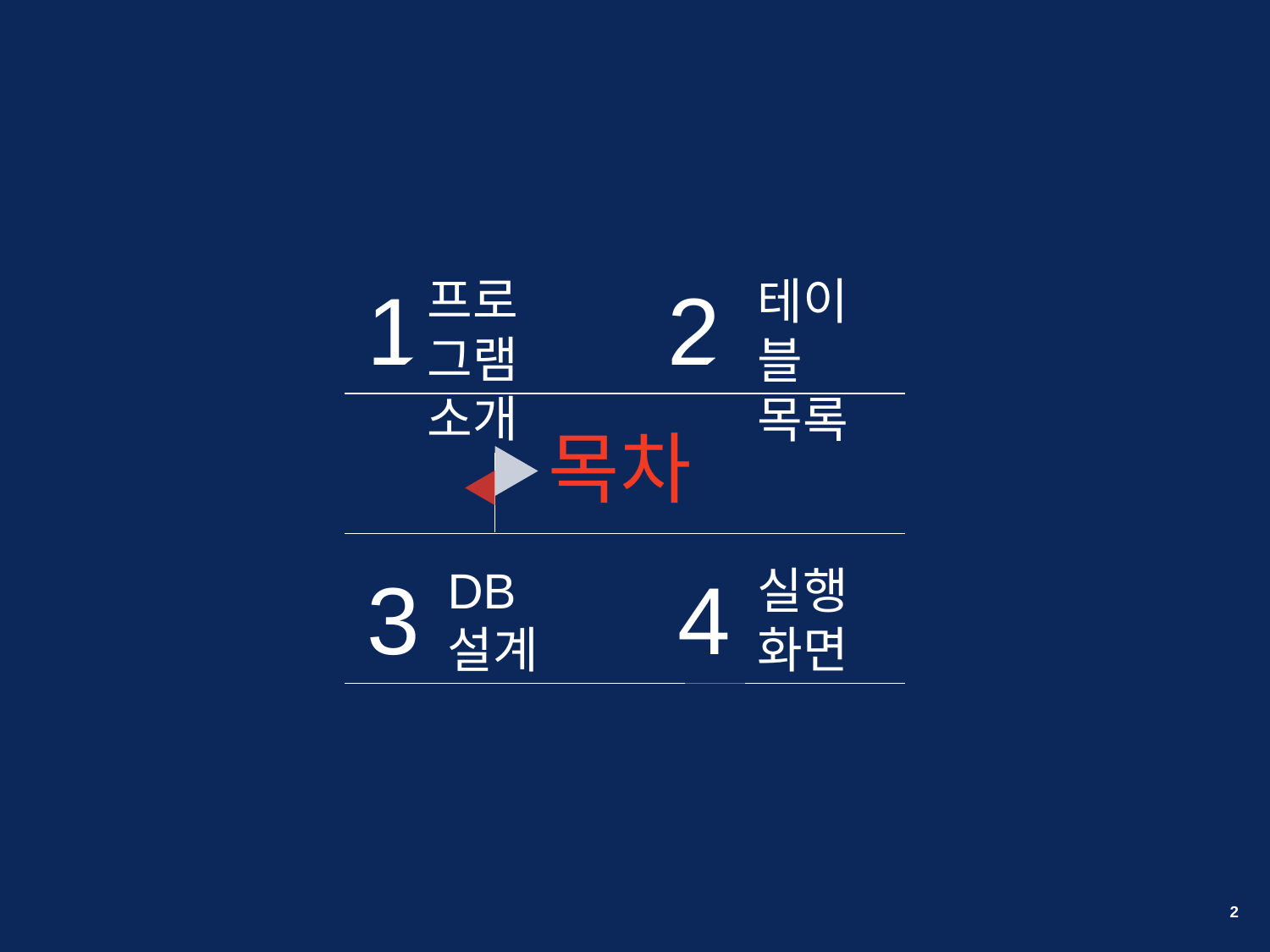

프로그램 소개
1

2

테이블
목록
목차

3

DB
설계
4

실행화면
2